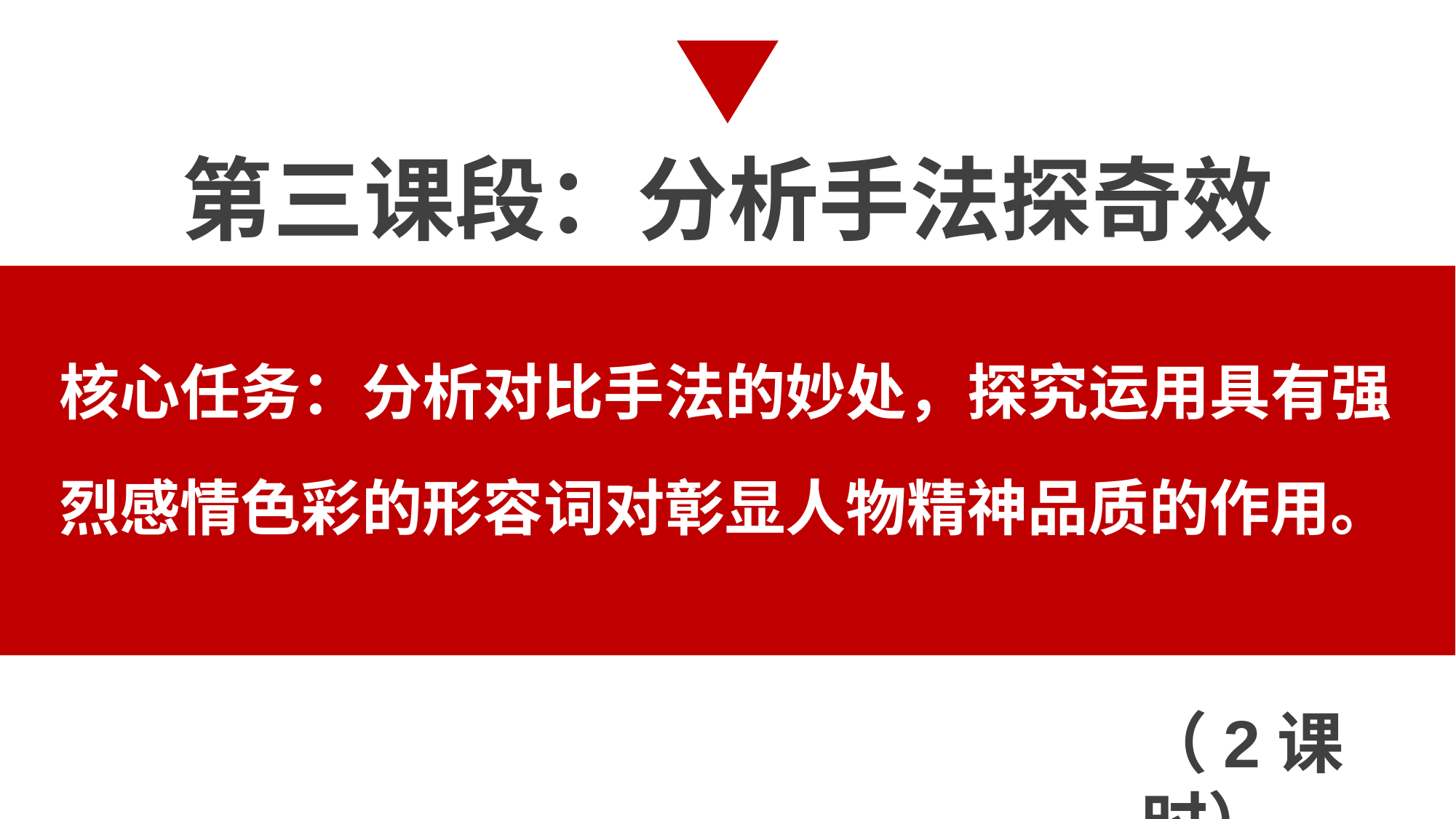

第三课段：分析手法探奇效

核心任务：分析对比手法的妙处，探究运用具有强烈感情色彩的形容词对彰显人物精神品质的作用。
（2课时）